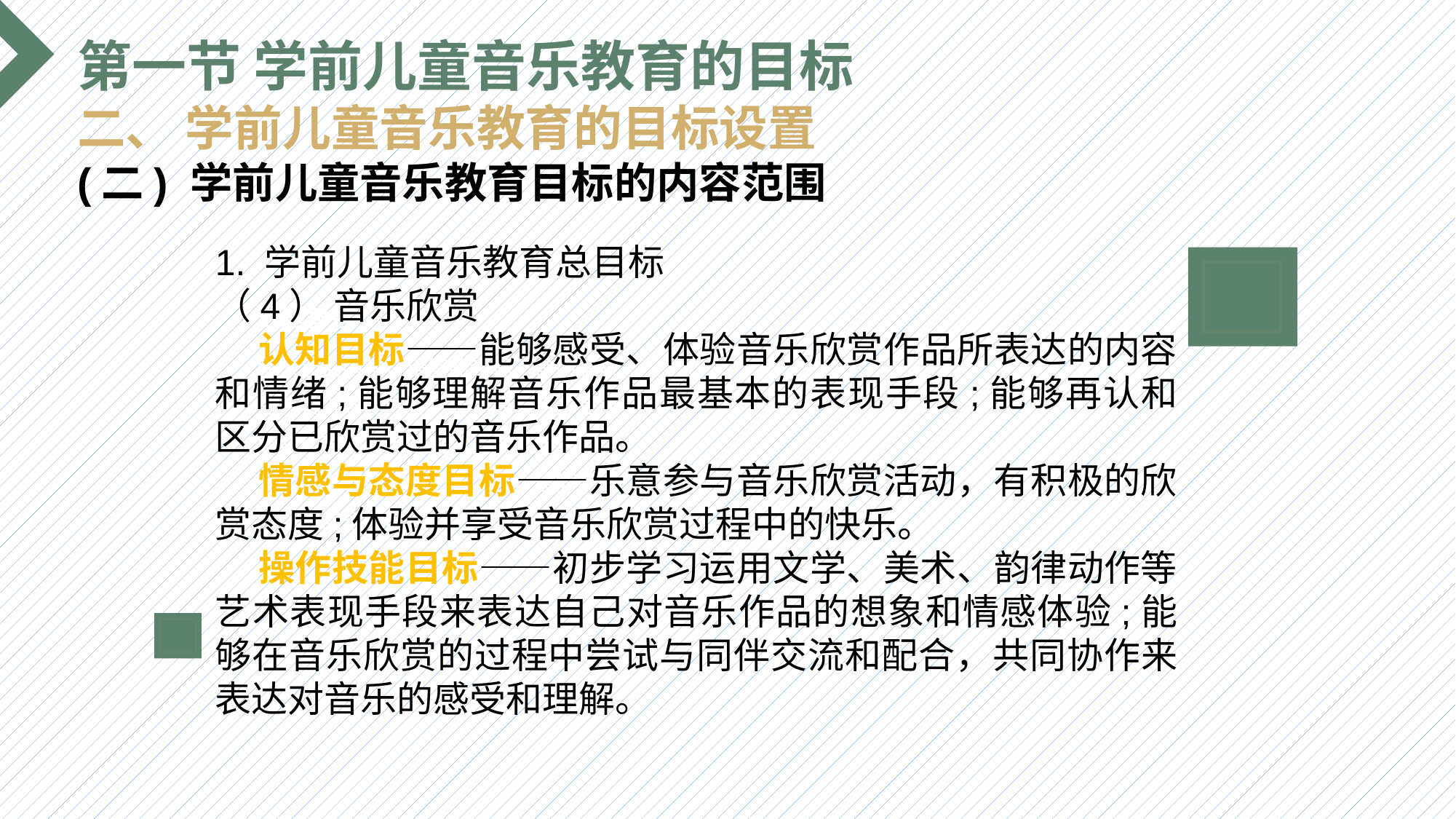

第一节 学前儿童音乐教育的目标
二、 学前儿童音乐教育的目标设置
(二) 学前儿童音乐教育目标的内容范围

1. 学前儿童音乐教育总目标
（4） 音乐欣赏
    认知目标——能够感受、体验音乐欣赏作品所表达的内容和情绪;能够理解音乐作品最基本的表现手段;能够再认和区分已欣赏过的音乐作品。
    情感与态度目标——乐意参与音乐欣赏活动，有积极的欣赏态度;体验并享受音乐欣赏过程中的快乐。
    操作技能目标——初步学习运用文学、美术、韵律动作等艺术表现手段来表达自己对音乐作品的想象和情感体验;能够在音乐欣赏的过程中尝试与同伴交流和配合，共同协作来表达对音乐的感受和理解。

选题背景
输入您的内容，请简要说明，言简意赅即可输入您的内容，请简要说明，言简意赅即可输入您的内容，请简要说明，言简意赅即可输入您的内容，请简要说明，言简意赅即可